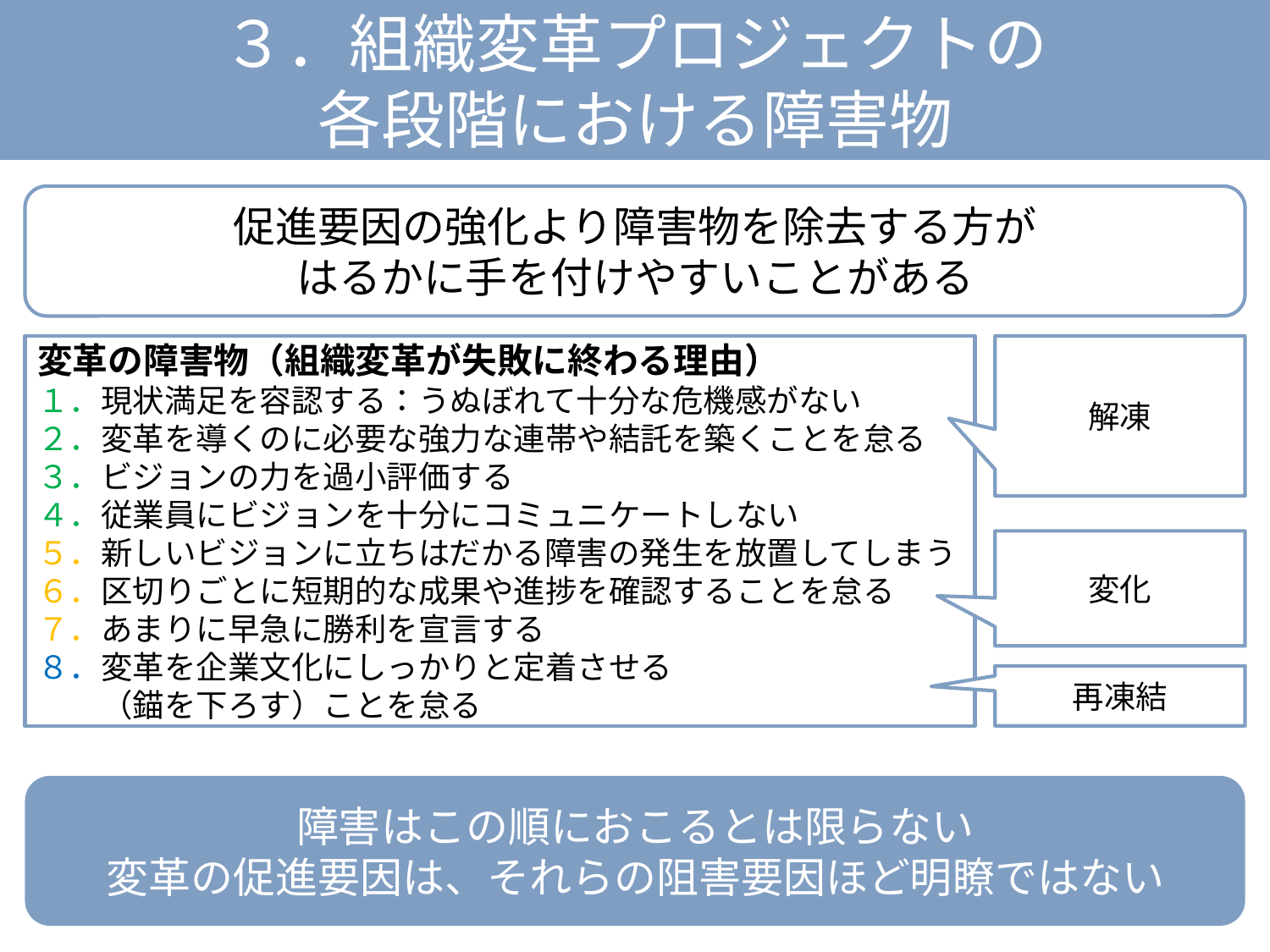

３．組織変革プロジェクトの
各段階における障害物
促進要因の強化より障害物を除去する方が
はるかに手を付けやすいことがある
変革の障害物（組織変革が失敗に終わる理由）
１．現状満足を容認する：うぬぼれて十分な危機感がない
２．変革を導くのに必要な強力な連帯や結託を築くことを怠る
３．ビジョンの力を過小評価する
４．従業員にビジョンを十分にコミュニケートしない
５．新しいビジョンに立ちはだかる障害の発生を放置してしまう
６．区切りごとに短期的な成果や進捗を確認することを怠る
７．あまりに早急に勝利を宣言する
８．変革を企業文化にしっかりと定着させる
　　（錨を下ろす）ことを怠る
解凍
変化
再凍結
障害はこの順におこるとは限らない
変革の促進要因は、それらの阻害要因ほど明瞭ではない